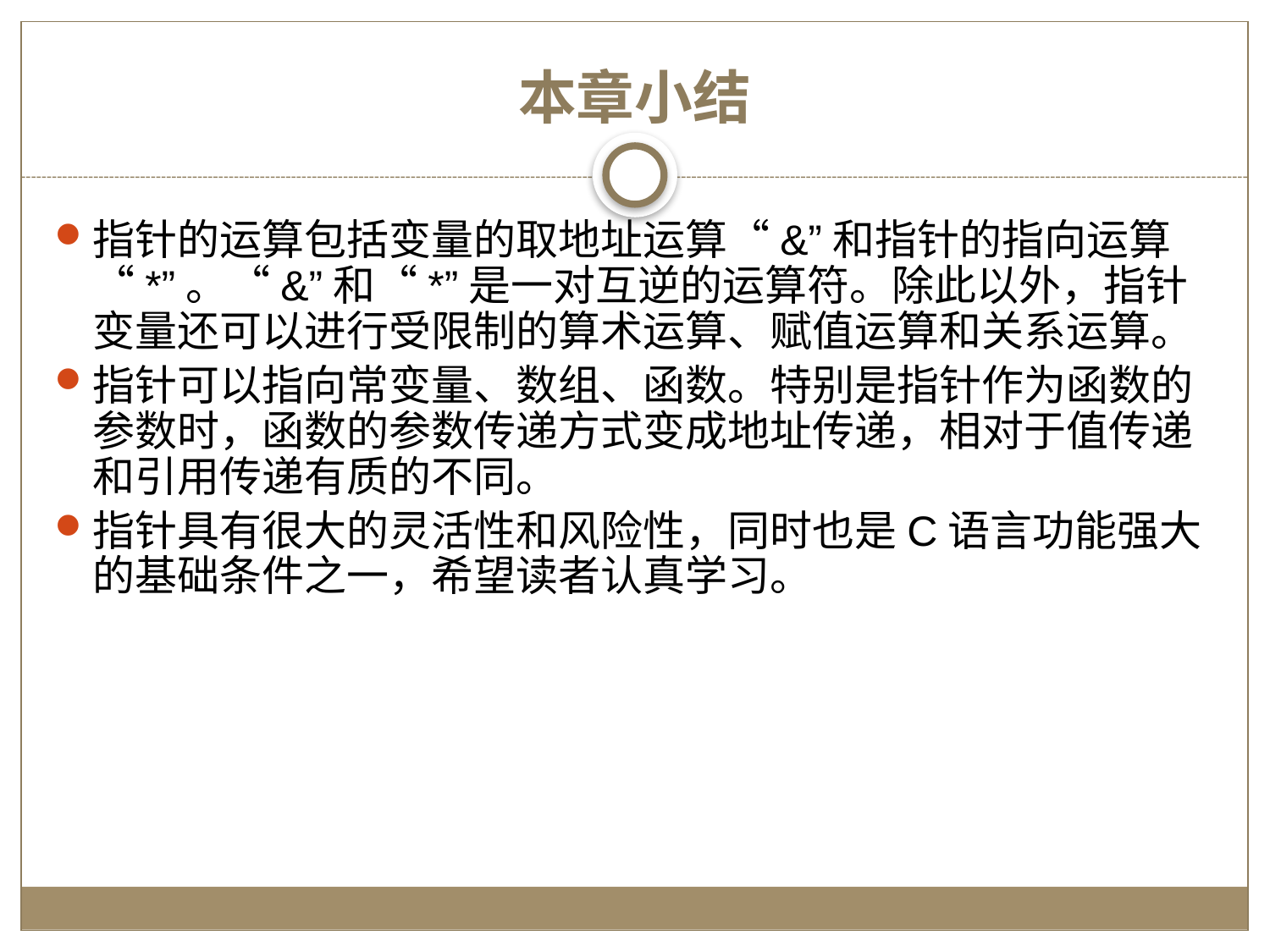

# 本章小结
指针的运算包括变量的取地址运算“&”和指针的指向运算“*”。“&”和“*”是一对互逆的运算符。除此以外，指针变量还可以进行受限制的算术运算、赋值运算和关系运算。
指针可以指向常变量、数组、函数。特别是指针作为函数的参数时，函数的参数传递方式变成地址传递，相对于值传递和引用传递有质的不同。
指针具有很大的灵活性和风险性，同时也是C语言功能强大的基础条件之一，希望读者认真学习。